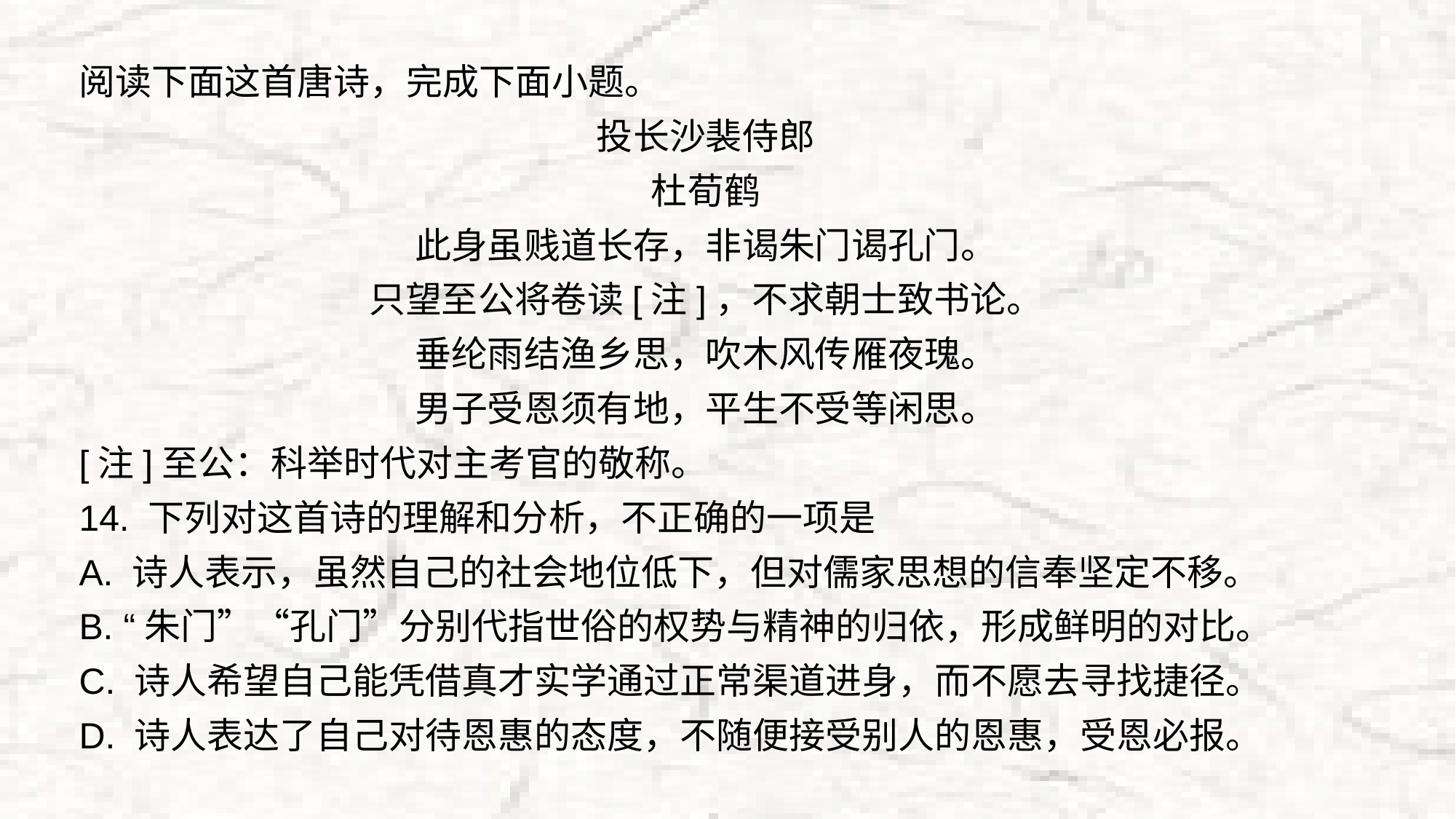

阅读下面这首唐诗，完成下面小题。
投长沙裴侍郎
杜荀鹤
此身虽贱道长存，非谒朱门谒孔门。
只望至公将卷读[注]，不求朝士致书论。
垂纶雨结渔乡思，吹木风传雁夜瑰。
男子受恩须有地，平生不受等闲思。
[注]至公：科举时代对主考官的敬称。
14. 下列对这首诗的理解和分析，不正确的一项是
A. 诗人表示，虽然自己的社会地位低下，但对儒家思想的信奉坚定不移。
B. “朱门”“孔门”分别代指世俗的权势与精神的归依，形成鲜明的对比。
C. 诗人希望自己能凭借真才实学通过正常渠道进身，而不愿去寻找捷径。
D. 诗人表达了自己对待恩惠的态度，不随便接受别人的恩惠，受恩必报。